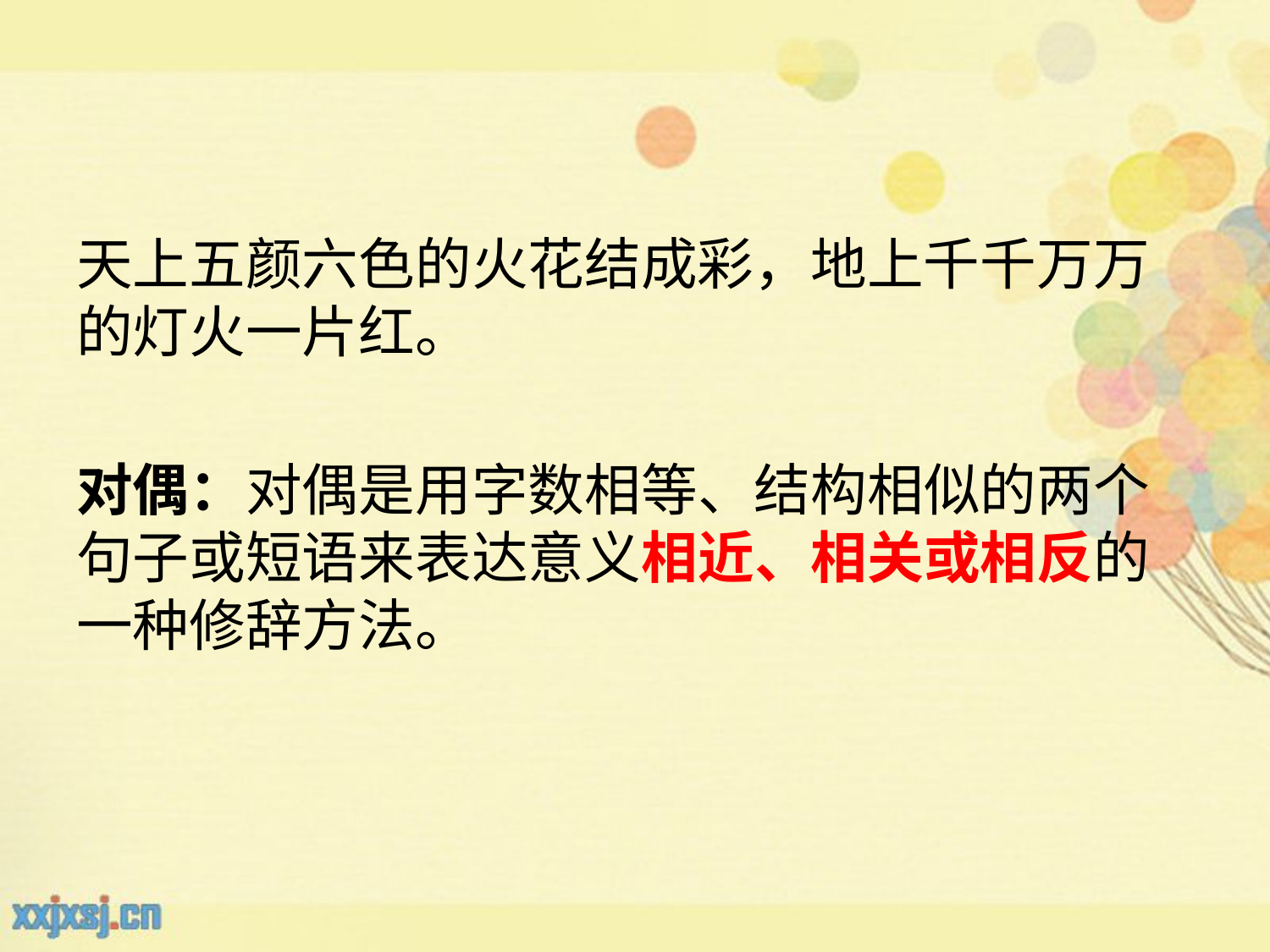

#
天上五颜六色的火花结成彩，地上千千万万的灯火一片红。

对偶：对偶是用字数相等、结构相似的两个句子或短语来表达意义相近、相关或相反的一种修辞方法。